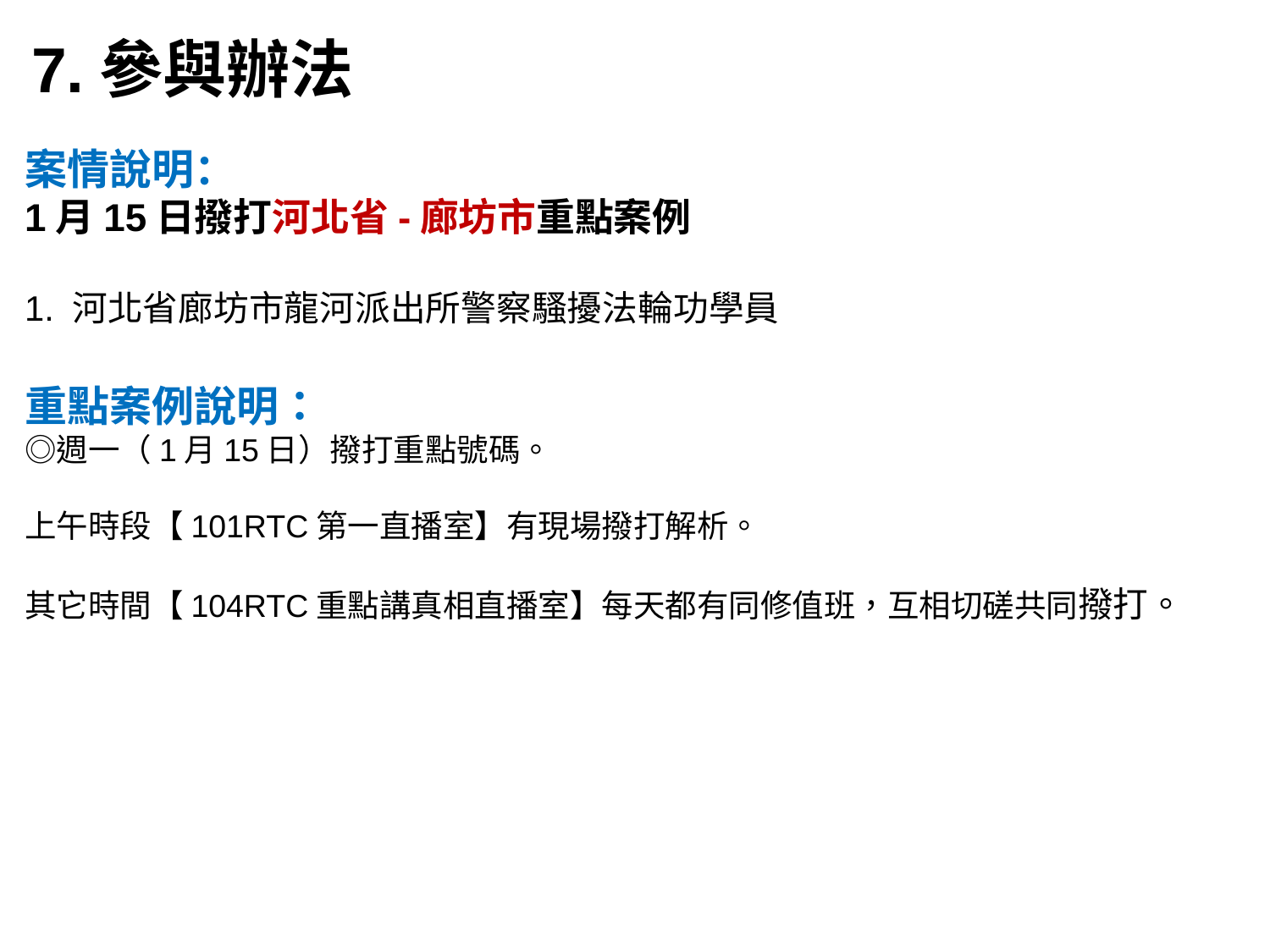

7.參與辦法
案情說明：
1月15日撥打河北省-廊坊市重點案例

1. 河北省廊坊市龍河派出所警察騷擾法輪功學員

重點案例說明：
◎週一（1月15日）撥打重點號碼。
上午時段【101RTC第一直播室】有現場撥打解析。

其它時間【104RTC重點講真相直播室】每天都有同修值班，互相切磋共同撥打。